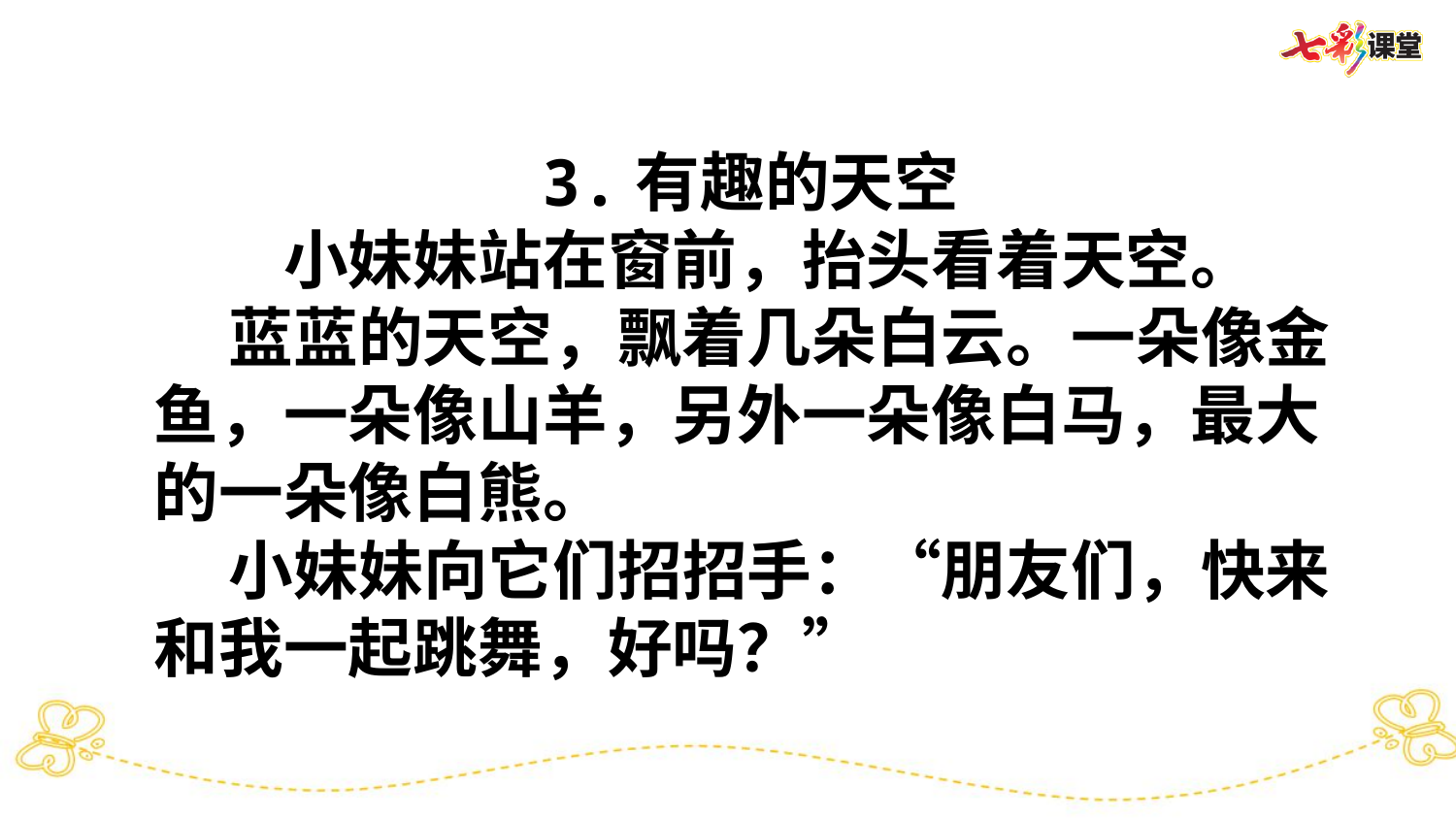

3.有趣的天空
　　小妹妹站在窗前，抬头看着天空。
    蓝蓝的天空，飘着几朵白云。一朵像金鱼，一朵像山羊，另外一朵像白马，最大的一朵像白熊。
    小妹妹向它们招招手：“朋友们，快来和我一起跳舞，好吗？”